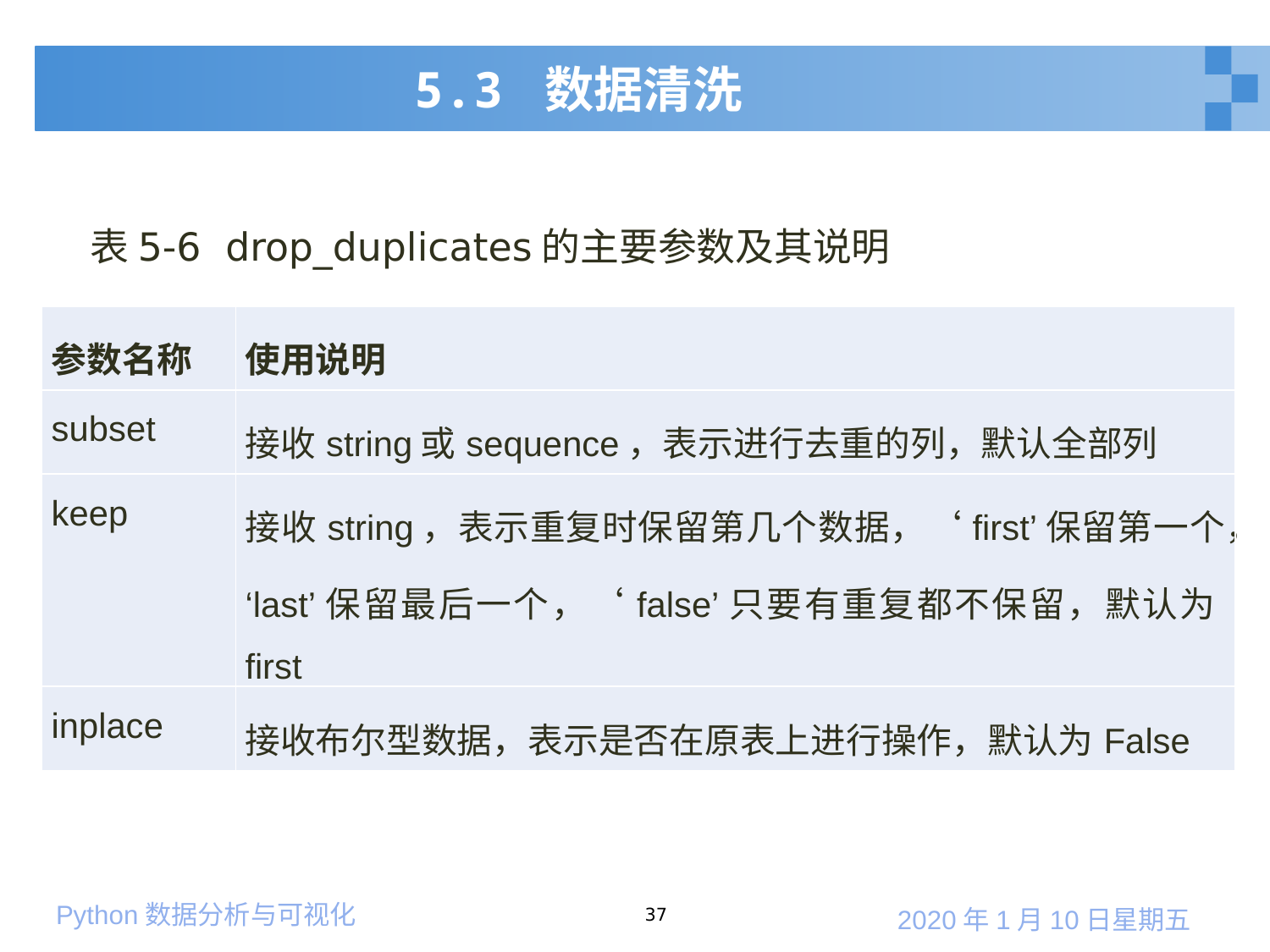

# 5.3 数据清洗
表5-6  drop_duplicates的主要参数及其说明
| 参数名称 | 使用说明 |
| --- | --- |
| subset | 接收string或sequence，表示进行去重的列，默认全部列 |
| keep | 接收string，表示重复时保留第几个数据，‘first’保留第一个， ‘last’保留最后一个，‘false’只要有重复都不保留，默认为first |
| inplace | 接收布尔型数据，表示是否在原表上进行操作，默认为False |
37
2020年1月10日星期五